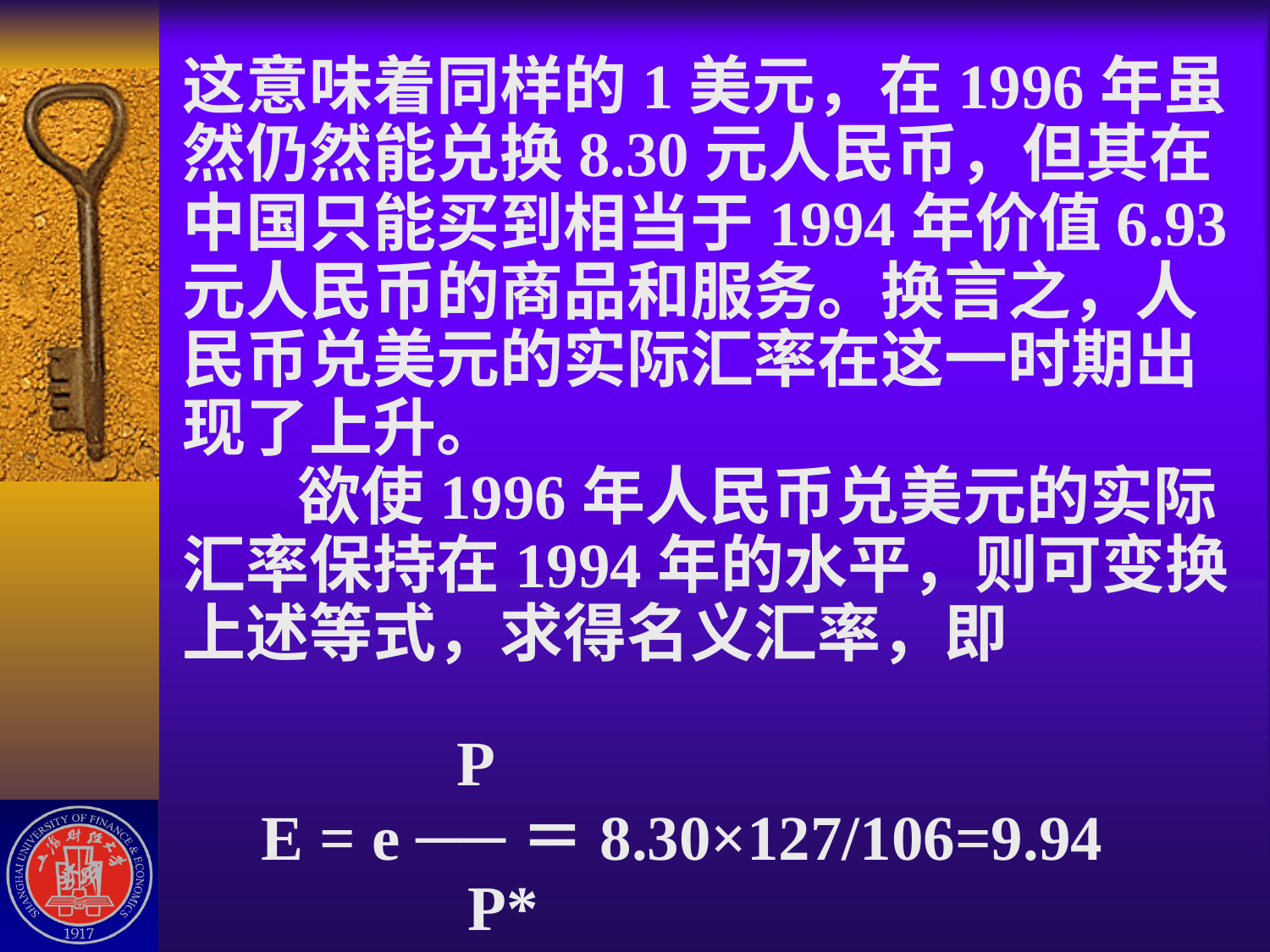

# 这意味着同样的1美元，在1996年虽然仍然能兑换8.30元人民币，但其在中国只能买到相当于1994年价值6.93元人民币的商品和服务。换言之，人民币兑美元的实际汇率在这一时期出现了上升。 欲使1996年人民币兑美元的实际汇率保持在1994年的水平，则可变换上述等式，求得名义汇率，即 P E = e ──＝8.30×127/106=9.94 P*